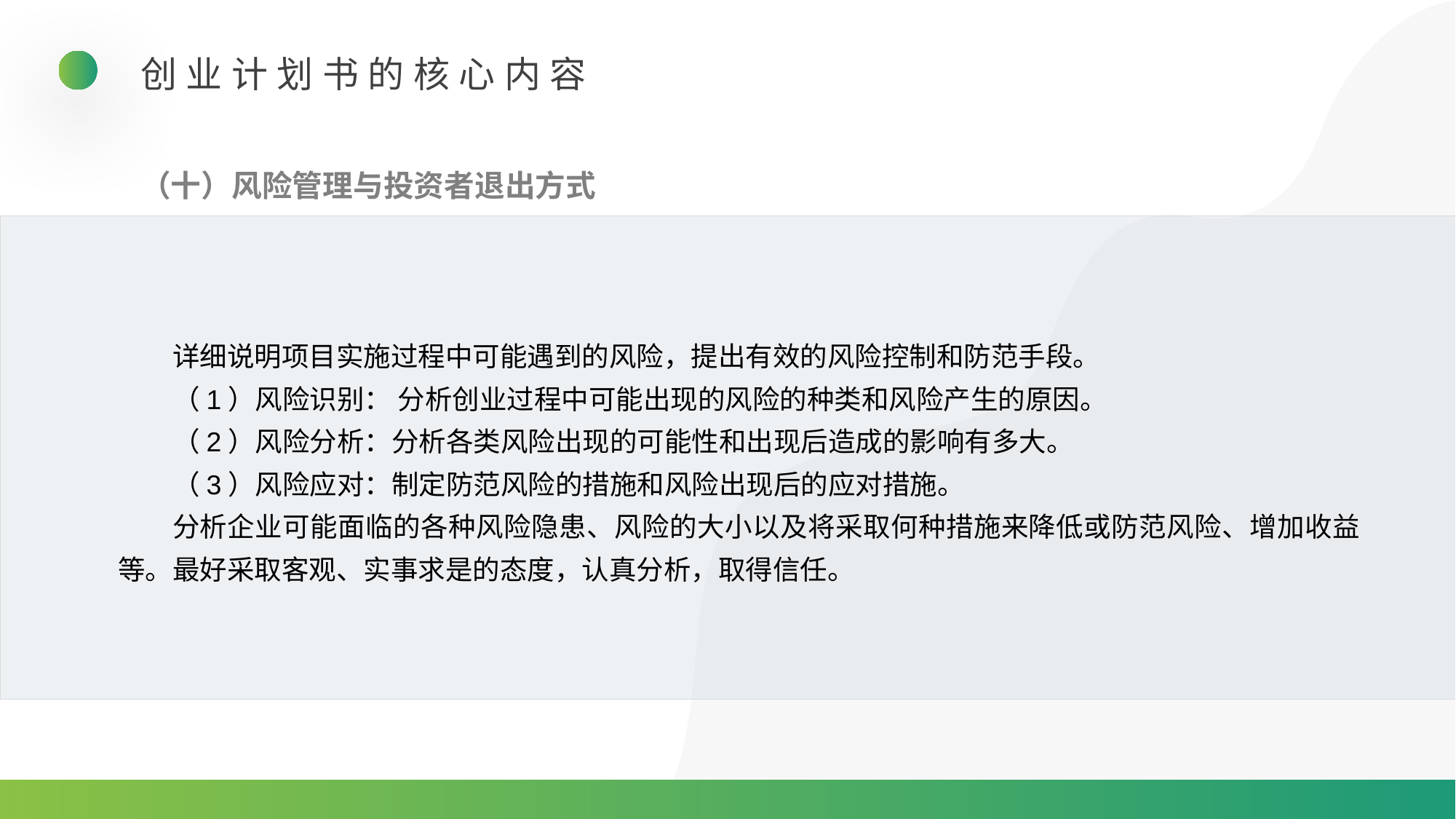

创业计划书的核心内容
（十）风险管理与投资者退出方式

详细说明项目实施过程中可能遇到的风险，提出有效的风险控制和防范手段。
（1）风险识别： 分析创业过程中可能出现的风险的种类和风险产生的原因。
（2）风险分析：分析各类风险出现的可能性和出现后造成的影响有多大。
（3）风险应对：制定防范风险的措施和风险出现后的应对措施。
分析企业可能面临的各种风险隐患、风险的大小以及将采取何种措施来降低或防范风险、增加收益等。最好采取客观、实事求是的态度，认真分析，取得信任。